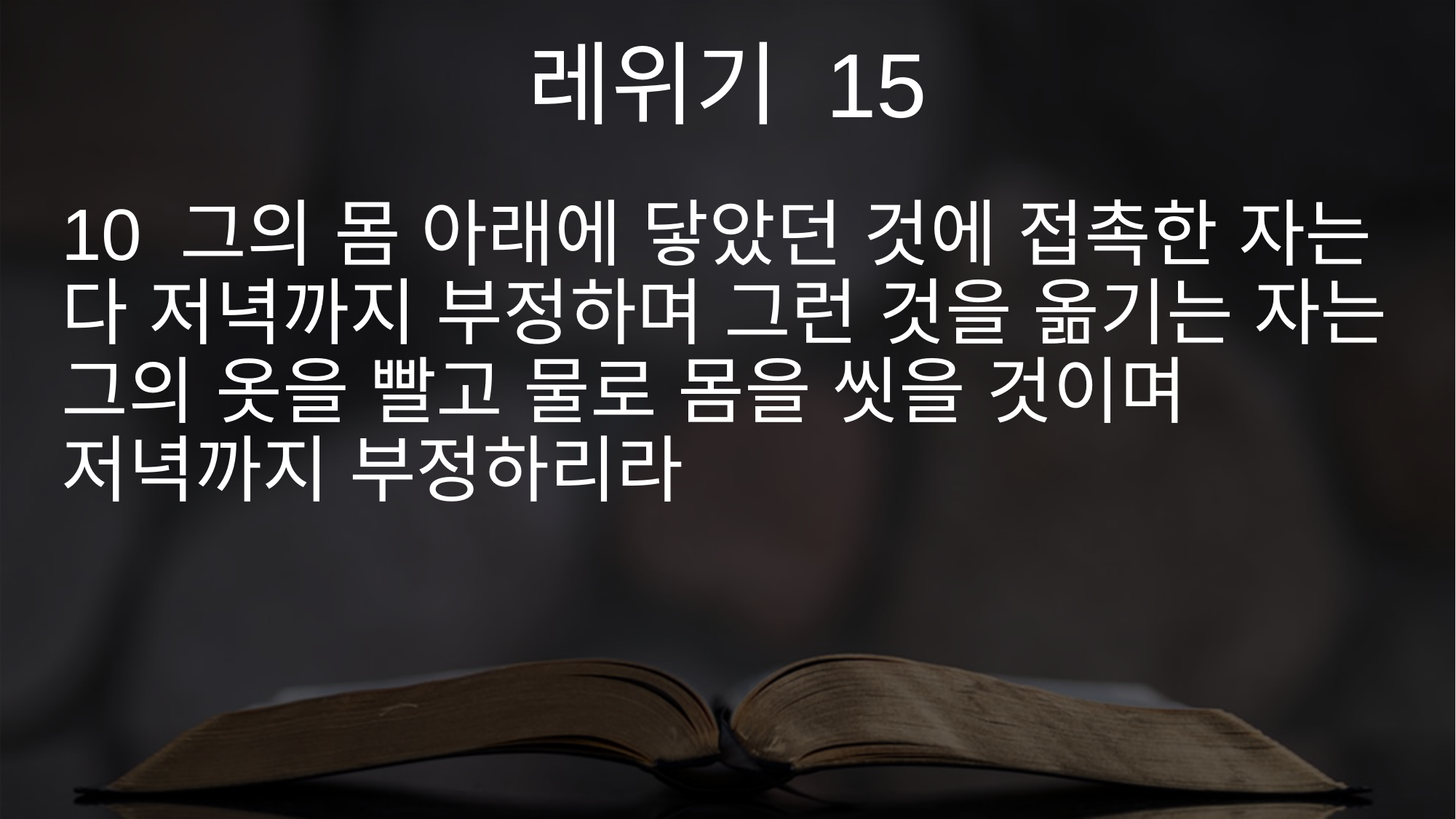

레위기 15
10 그의 몸 아래에 닿았던 것에 접촉한 자는 다 저녁까지 부정하며 그런 것을 옮기는 자는 그의 옷을 빨고 물로 몸을 씻을 것이며 저녁까지 부정하리라